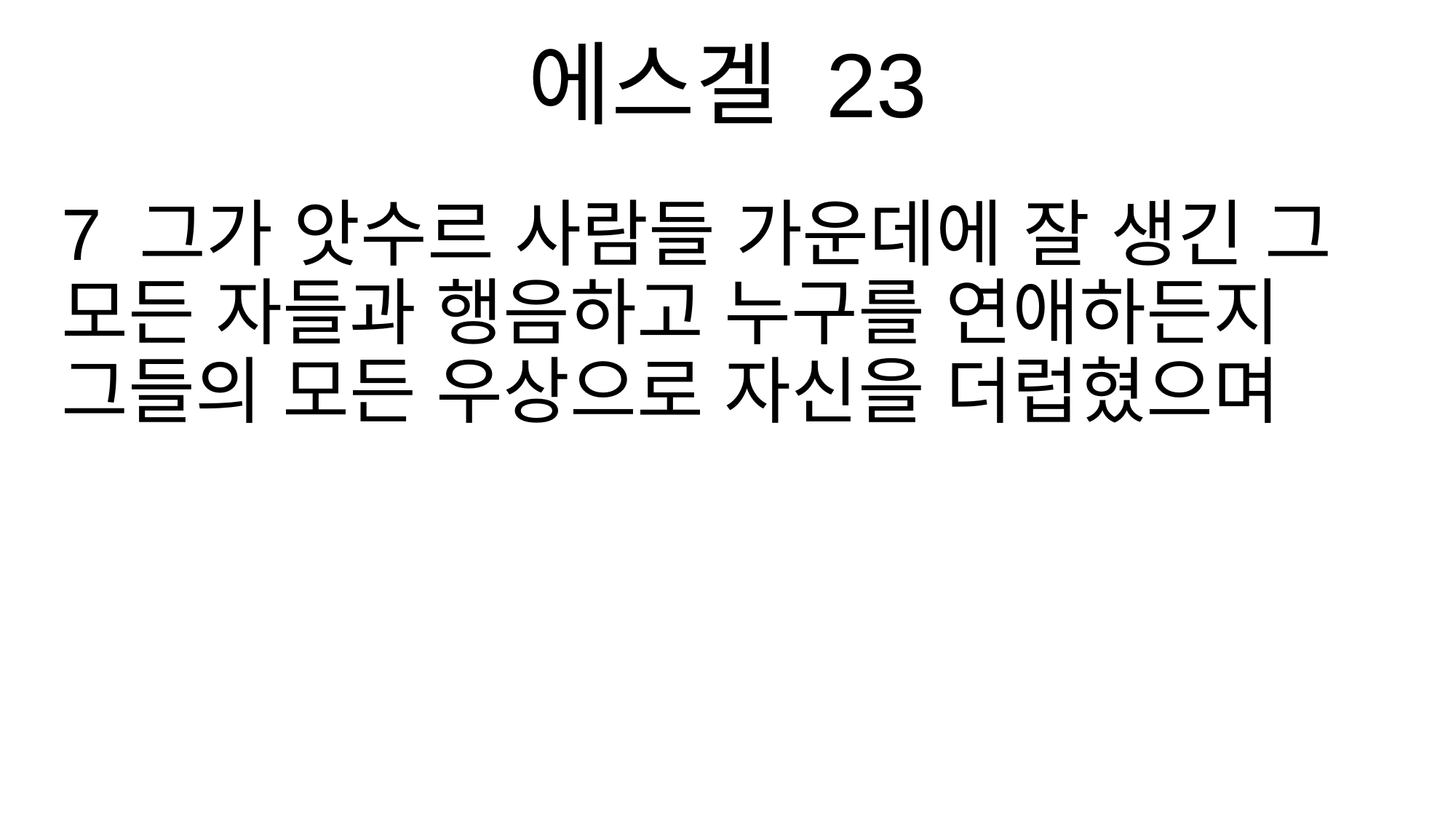

에스겔 23
7 그가 앗수르 사람들 가운데에 잘 생긴 그 모든 자들과 행음하고 누구를 연애하든지 그들의 모든 우상으로 자신을 더럽혔으며